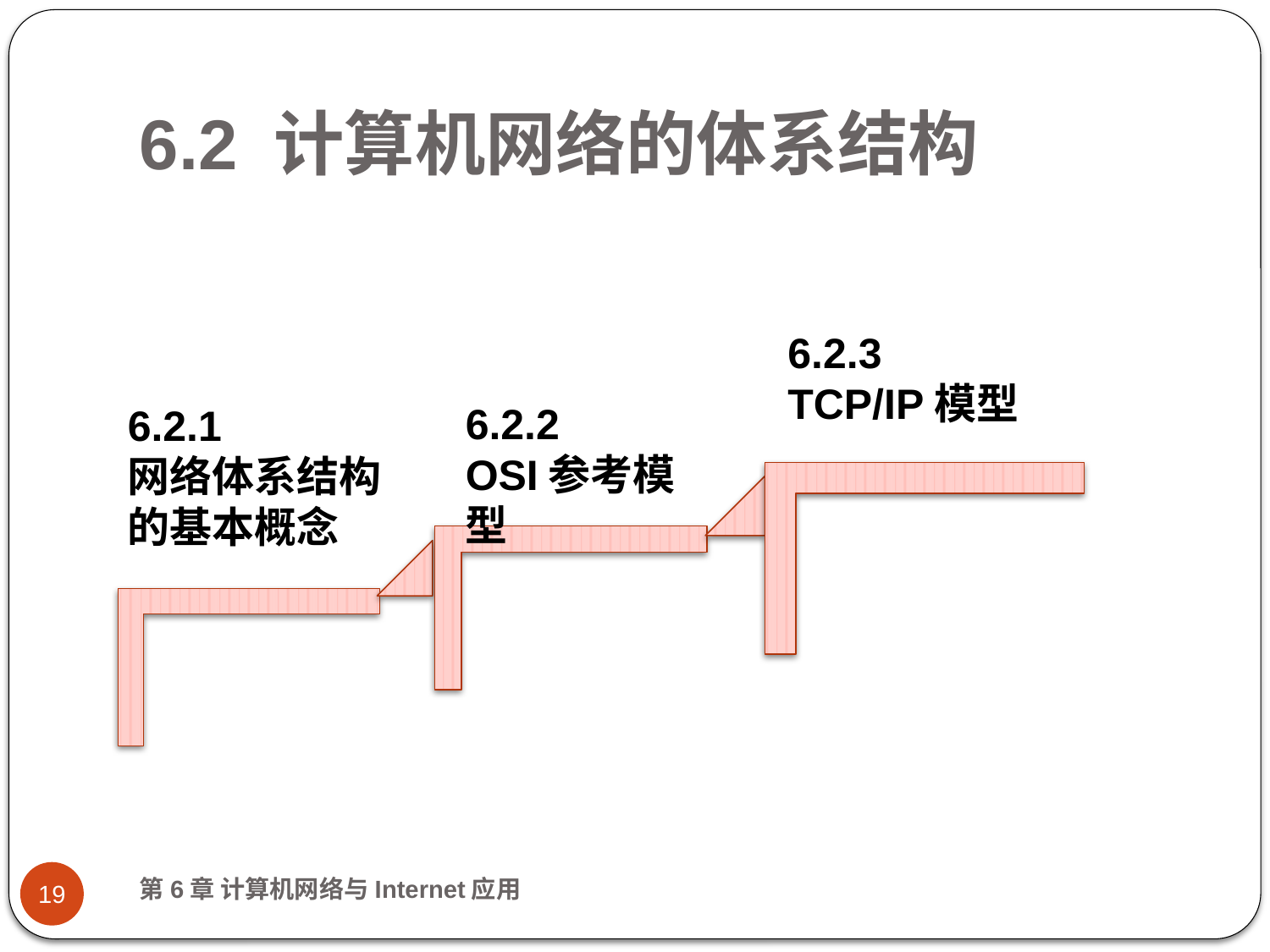

# 6.2 计算机网络的体系结构

6.2.3
TCP/IP模型

6.2.2
OSI参考模型

6.2.1
网络体系结构的基本概念

第6章 计算机网络与Internet应用
19